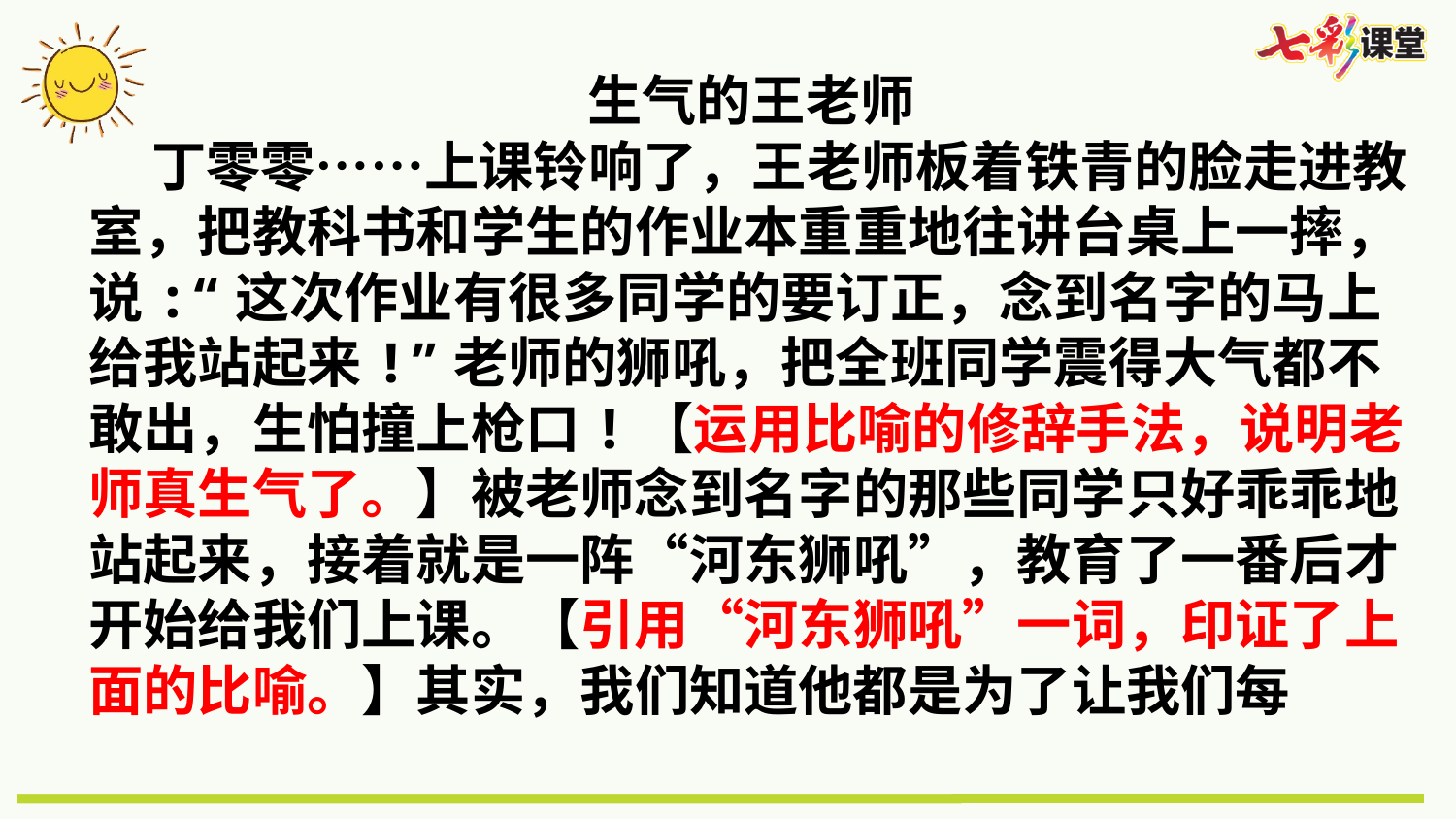

生气的王老师
    丁零零……上课铃响了，王老师板着铁青的脸走进教室，把教科书和学生的作业本重重地往讲台桌上一摔，说:“这次作业有很多同学的要订正，念到名字的马上给我站起来!”老师的狮吼，把全班同学震得大气都不敢出，生怕撞上枪口!【运用比喻的修辞手法，说明老师真生气了。】被老师念到名字的那些同学只好乖乖地站起来，接着就是一阵“河东狮吼”，教育了一番后才开始给我们上课。【引用“河东狮吼”一词，印证了上面的比喻。】其实，我们知道他都是为了让我们每